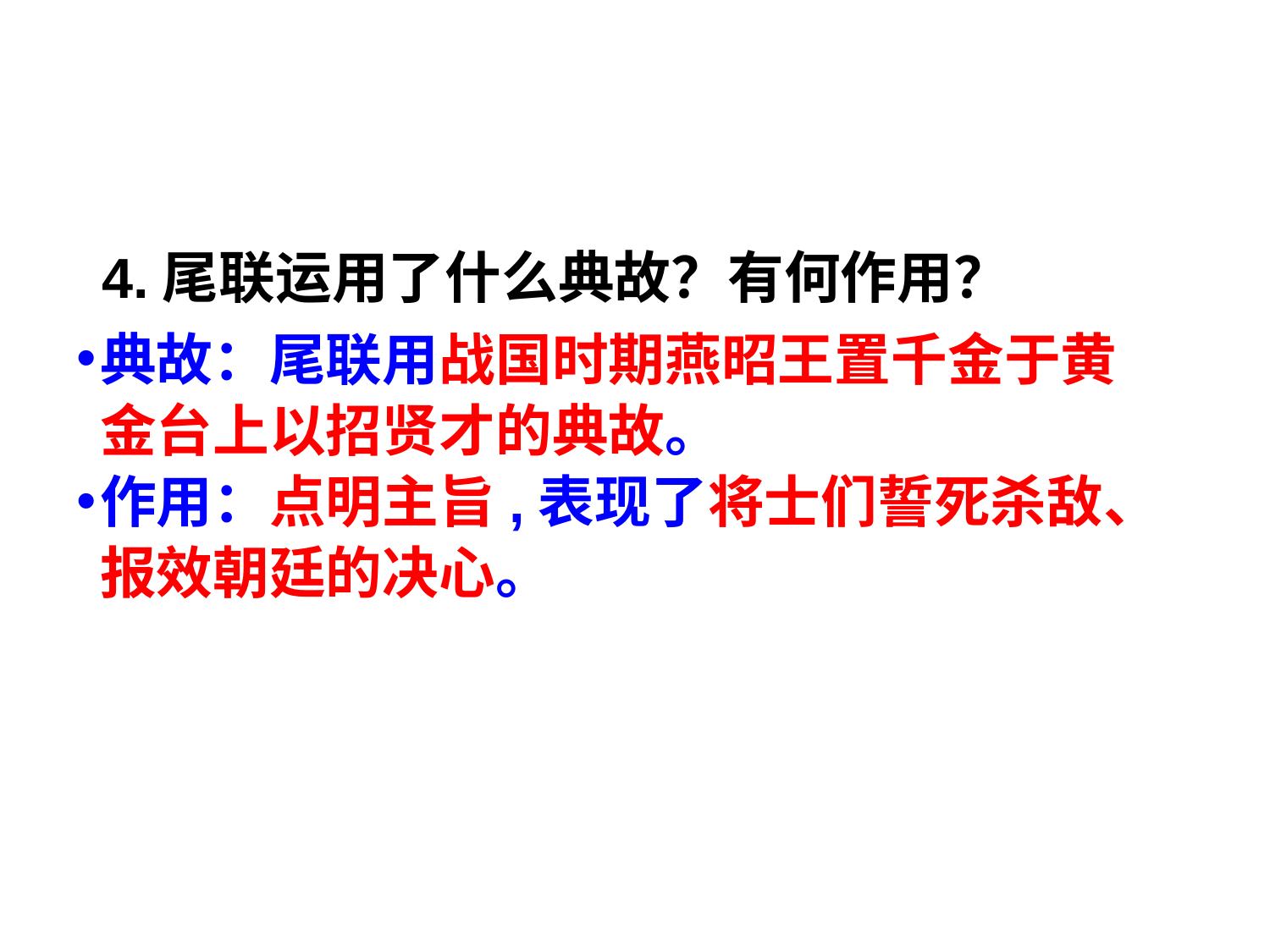

4.尾联运用了什么典故？有何作用？
典故：尾联用战国时期燕昭王置千金于黄金台上以招贤才的典故。
作用：点明主旨,表现了将士们誓死杀敌、报效朝廷的决心。